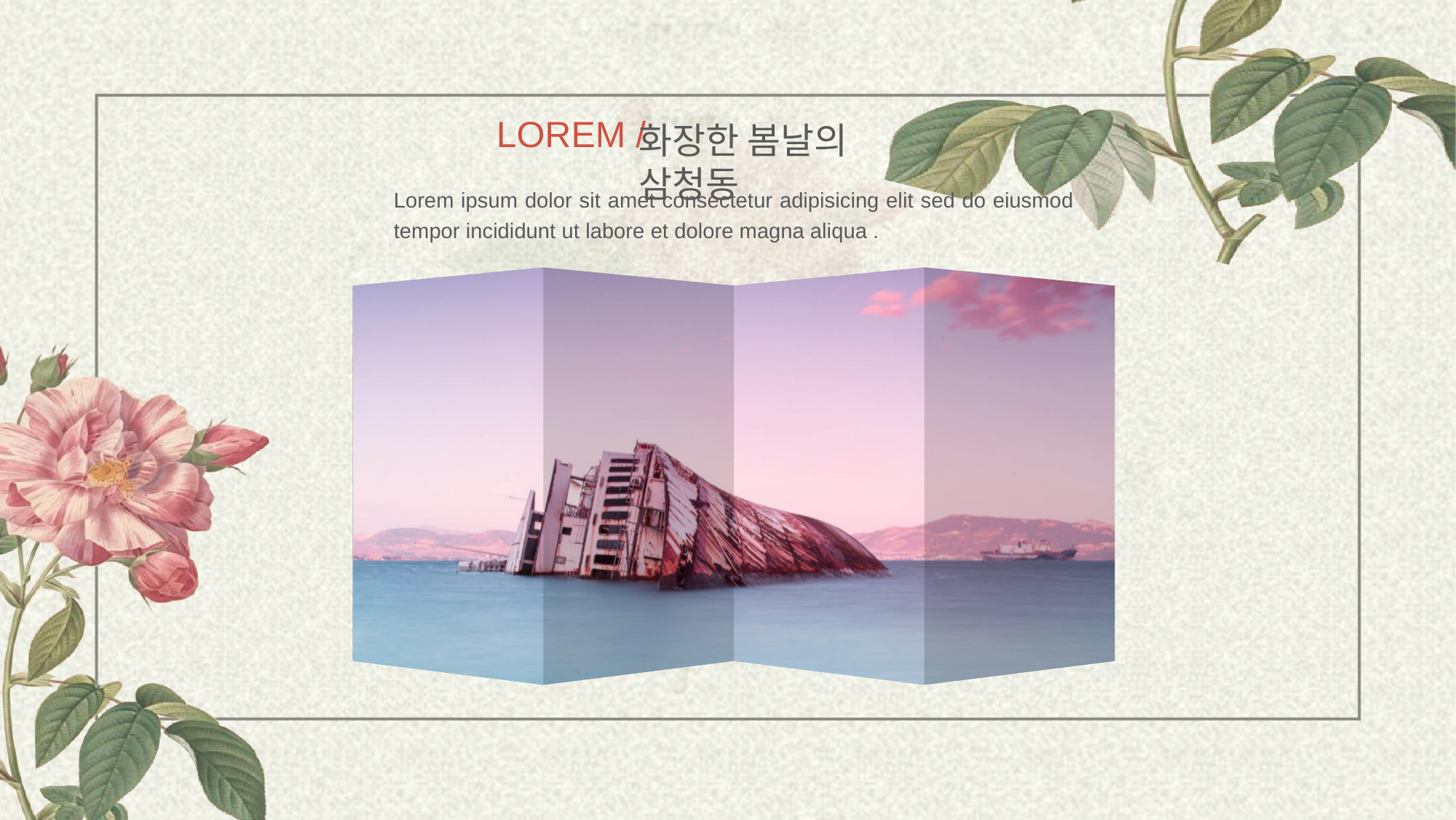

LOREM /
화장한 봄날의 삼청동
Lorem ipsum dolor sit amet consectetur adipisicing elit sed do eiusmod tempor incididunt ut labore et dolore magna aliqua .